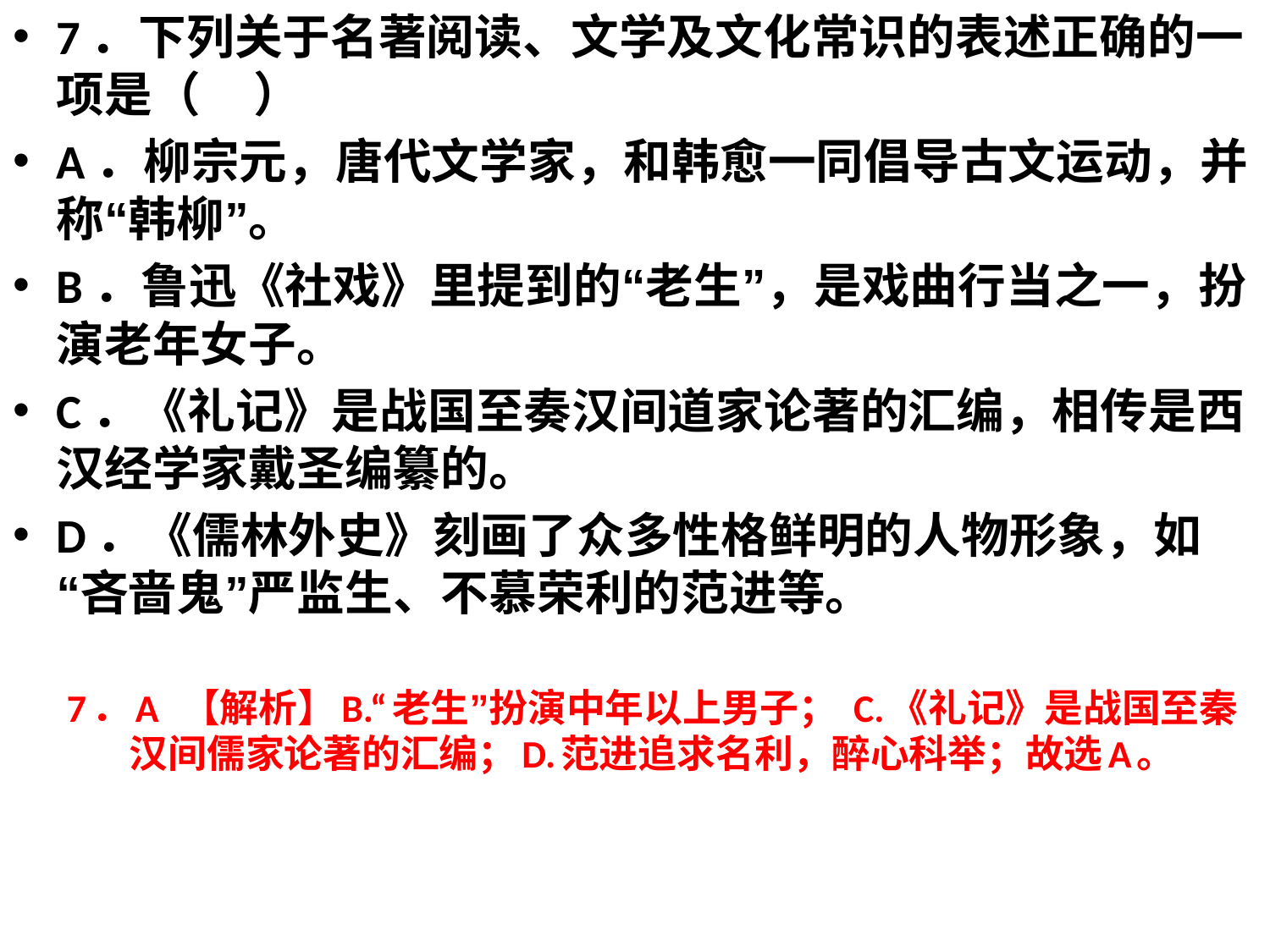

7．下列关于名著阅读、文学及文化常识的表述正确的一项是（    ）
A．柳宗元，唐代文学家，和韩愈一同倡导古文运动，并称“韩柳”。
B．鲁迅《社戏》里提到的“老生”，是戏曲行当之一，扮演老年女子。
C．《礼记》是战国至奏汉间道家论著的汇编，相传是西汉经学家戴圣编纂的。
D．《儒林外史》刻画了众多性格鲜明的人物形象，如“吝啬鬼”严监生、不慕荣利的范进等。
# 7．A  【解析】B.“老生”扮演中年以上男子； C.《礼记》是战国至秦汉间儒家论著的汇编；D.范进追求名利，醉心科举；故选A。